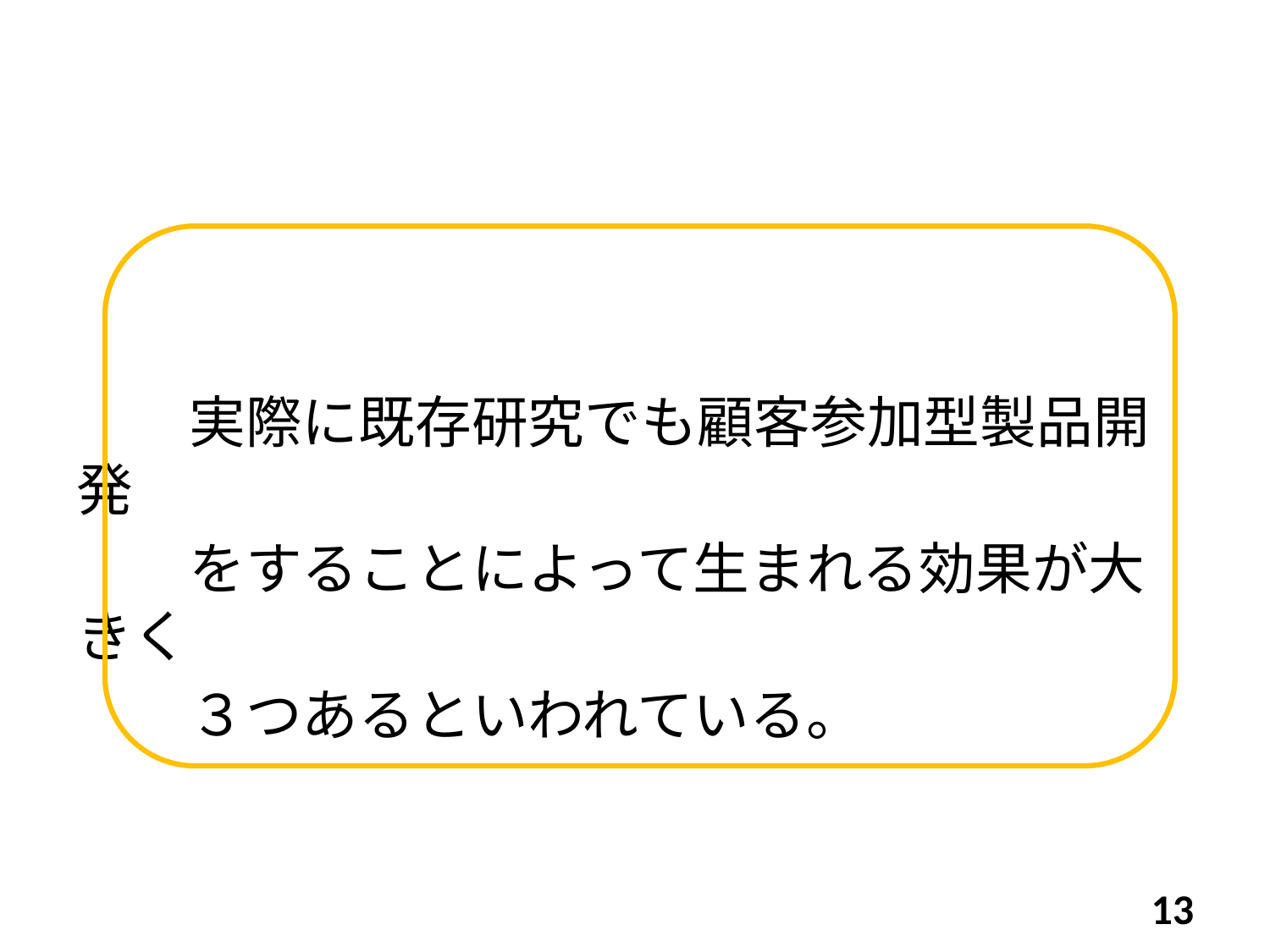

#

　　実際に既存研究でも顧客参加型製品開発
　　をすることによって生まれる効果が大きく
　　３つあるといわれている。

13